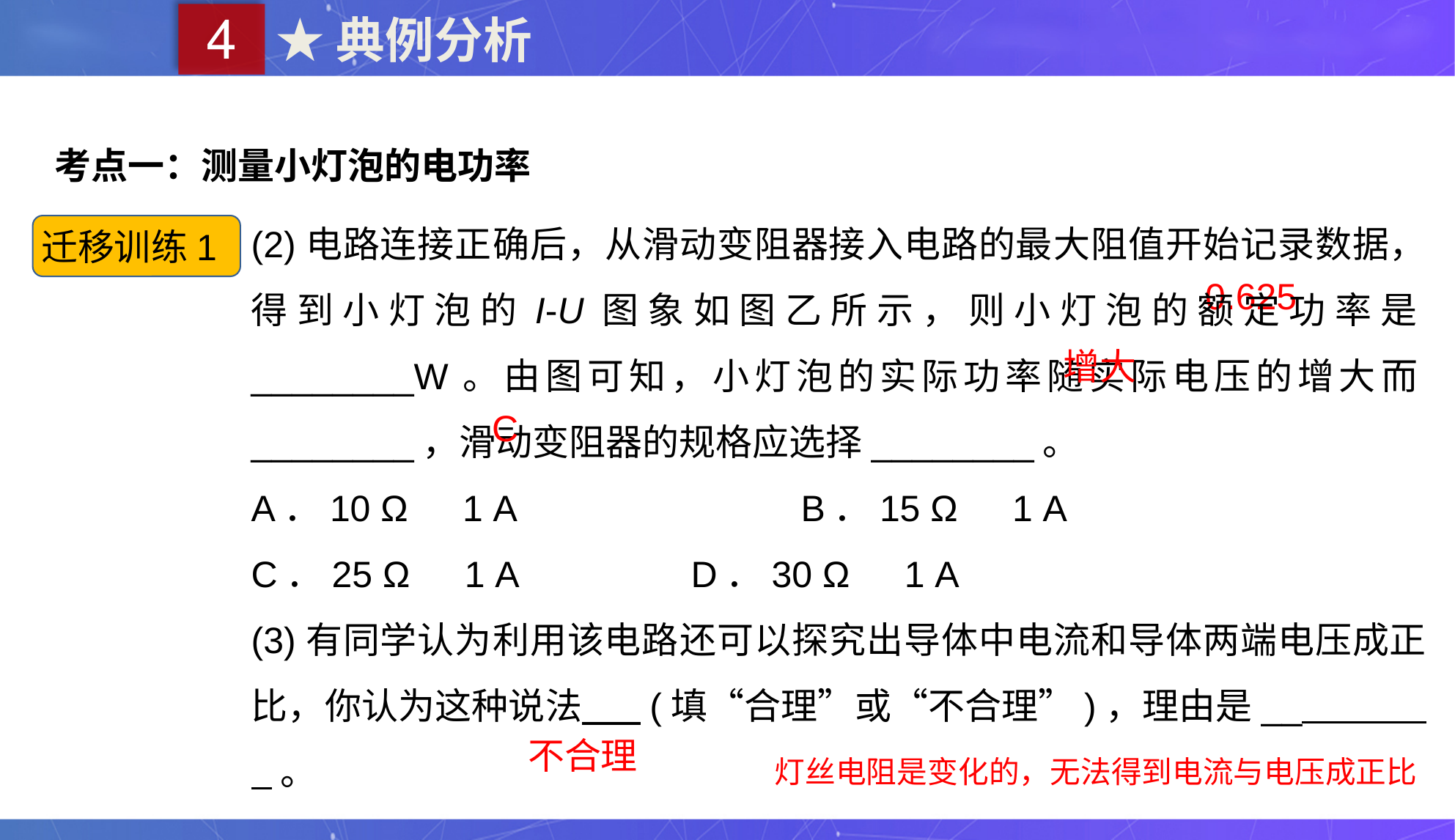

4
★典例分析
考点一：测量小灯泡的电功率
(2)电路连接正确后，从滑动变阻器接入电路的最大阻值开始记录数据，得到小灯泡的I­-U图象如图乙所示，则小灯泡的额定功率是________W。由图可知，小灯泡的实际功率随实际电压的增大而________，滑动变阻器的规格应选择________。
A．10 Ω　1 A　　　　　	B．15 Ω　1 A
C．25 Ω　1 A  		D．30 Ω　1 A
(3)有同学认为利用该电路还可以探究出导体中电流和导体两端电压成正比，你认为这种说法       (填“合理”或“不合理”)，理由是__               。
迁移训练1
0.625
增大
C
不合理
灯丝电阻是变化的，无法得到电流与电压成正比